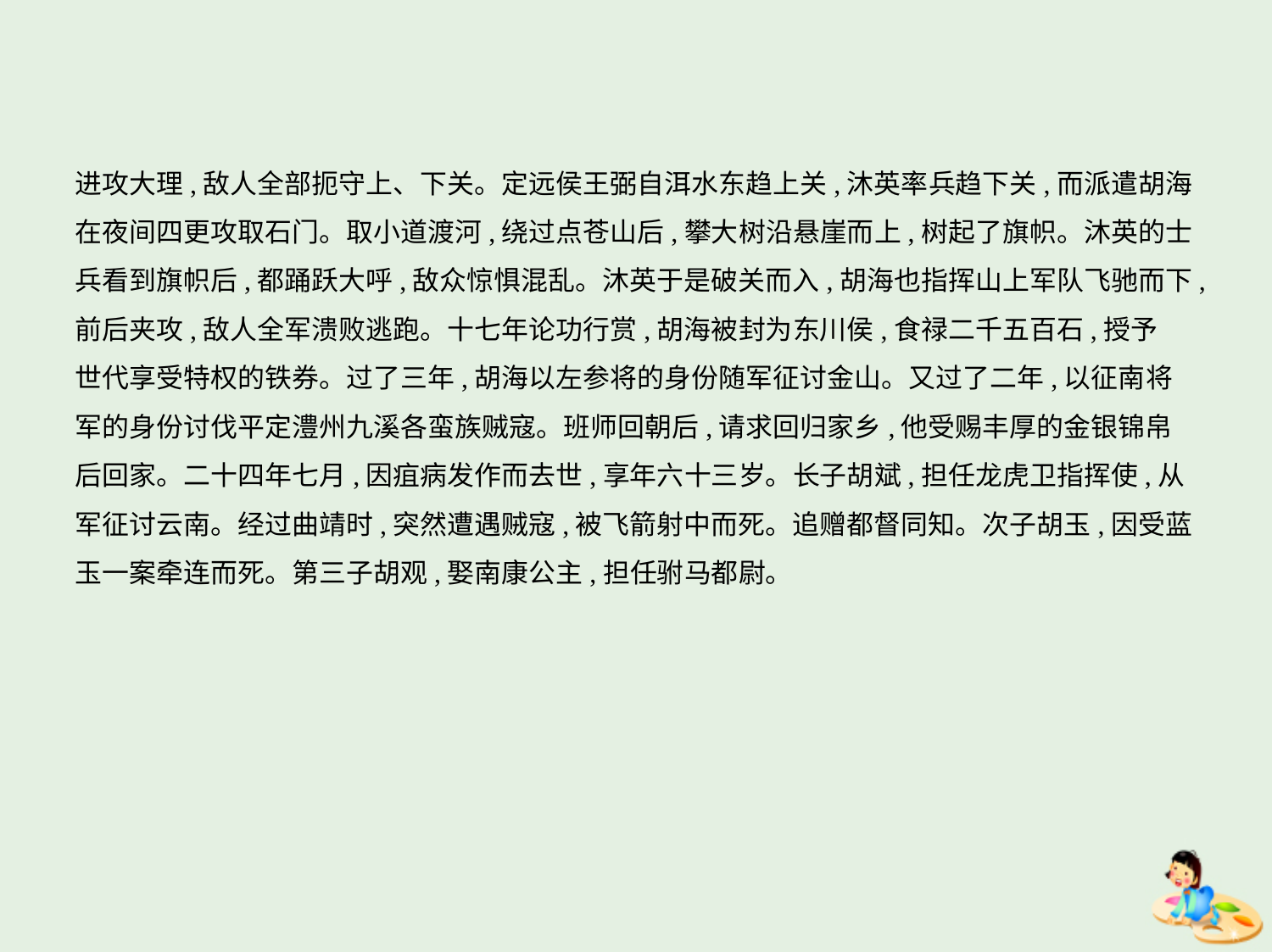

进攻大理,敌人全部扼守上、下关。定远侯王弼自洱水东趋上关,沐英率兵趋下关,而派遣胡海
在夜间四更攻取石门。取小道渡河,绕过点苍山后,攀大树沿悬崖而上,树起了旗帜。沐英的士
兵看到旗帜后,都踊跃大呼,敌众惊惧混乱。沐英于是破关而入,胡海也指挥山上军队飞驰而下,前后夹攻,敌人全军溃败逃跑。十七年论功行赏,胡海被封为东川侯,食禄二千五百石,授予
世代享受特权的铁券。过了三年,胡海以左参将的身份随军征讨金山。又过了二年,以征南将
军的身份讨伐平定澧州九溪各蛮族贼寇。班师回朝后,请求回归家乡,他受赐丰厚的金银锦帛
后回家。二十四年七月,因疽病发作而去世,享年六十三岁。长子胡斌,担任龙虎卫指挥使,从
军征讨云南。经过曲靖时,突然遭遇贼寇,被飞箭射中而死。追赠都督同知。次子胡玉,因受蓝
玉一案牵连而死。第三子胡观,娶南康公主,担任驸马都尉。